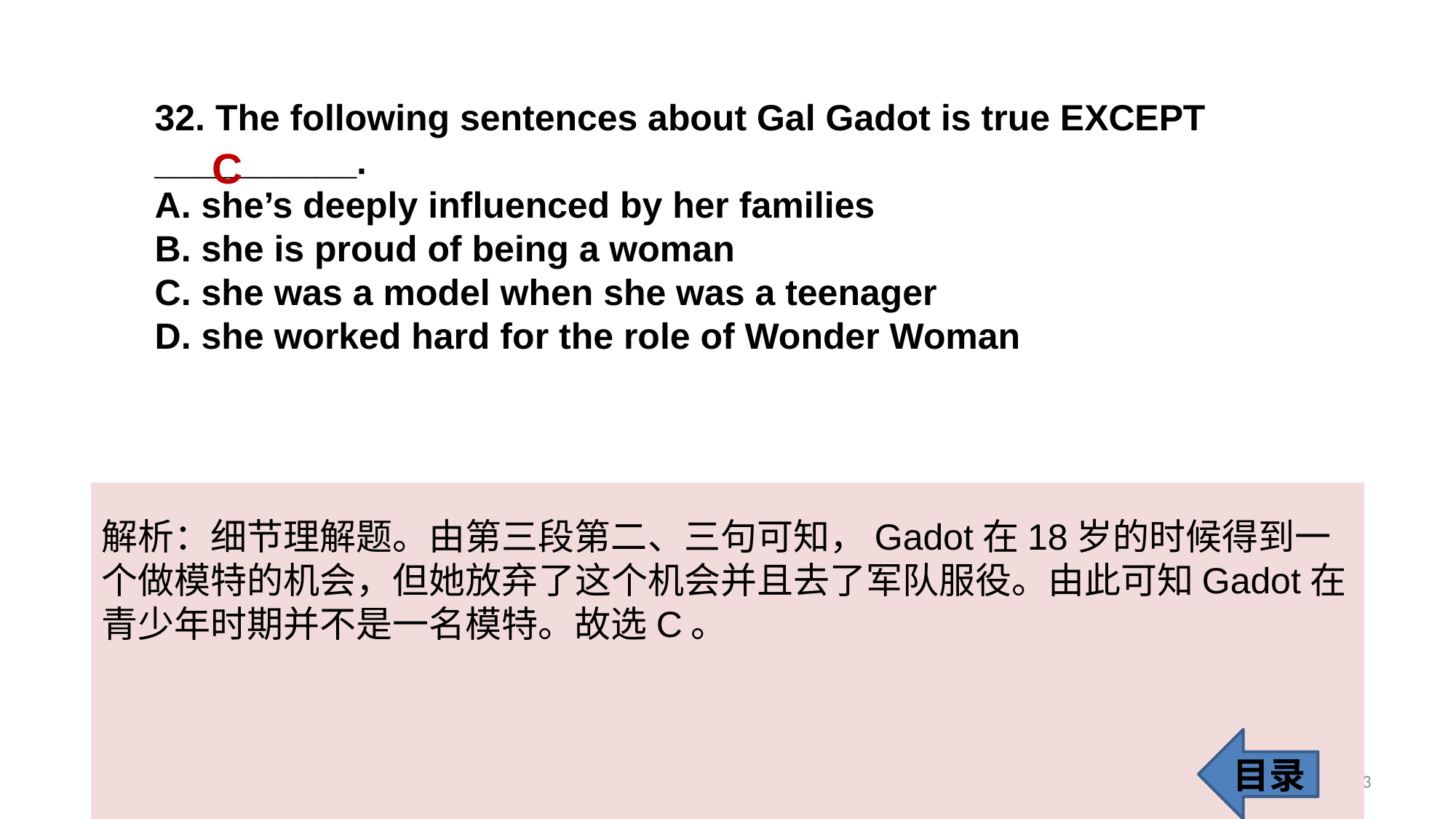

32. The following sentences about Gal Gadot is true EXCEPT __________.
A. she’s deeply influenced by her families
B. she is proud of being a woman
C. she was a model when she was a teenager
D. she worked hard for the role of Wonder Woman
C

解析：细节理解题。由第三段第二、三句可知，Gadot在18岁的时候得到一个做模特的机会，但她放弃了这个机会并且去了军队服役。由此可知Gadot在青少年时期并不是一名模特。故选C。
目录
33